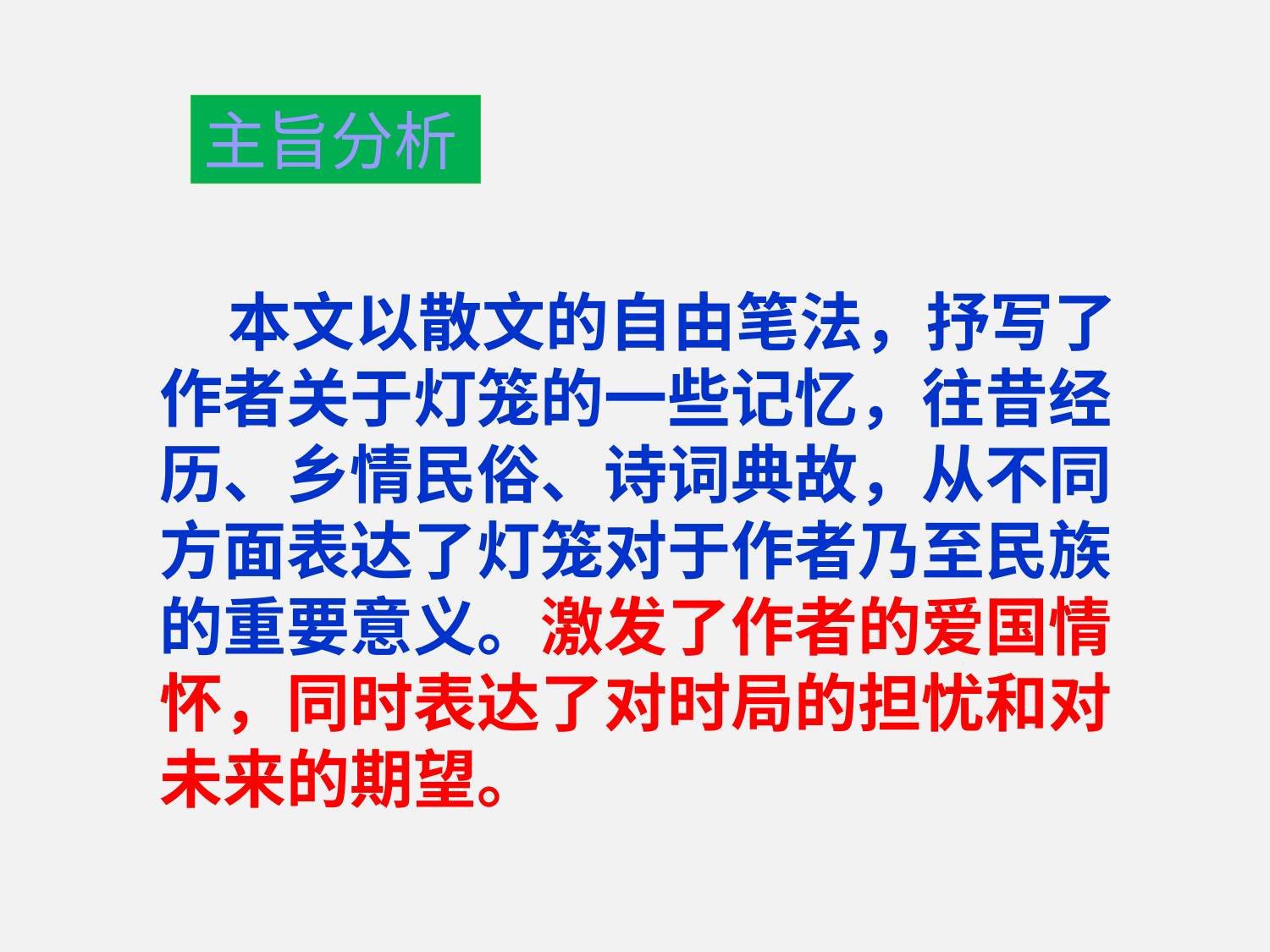

主旨分析
       本文以散文的自由笔法，抒写了作者关于灯笼的一些记忆，往昔经历、乡情民俗、诗词典故，从不同方面表达了灯笼对于作者乃至民族的重要意义。激发了作者的爱国情怀，同时表达了对时局的担忧和对未来的期望。